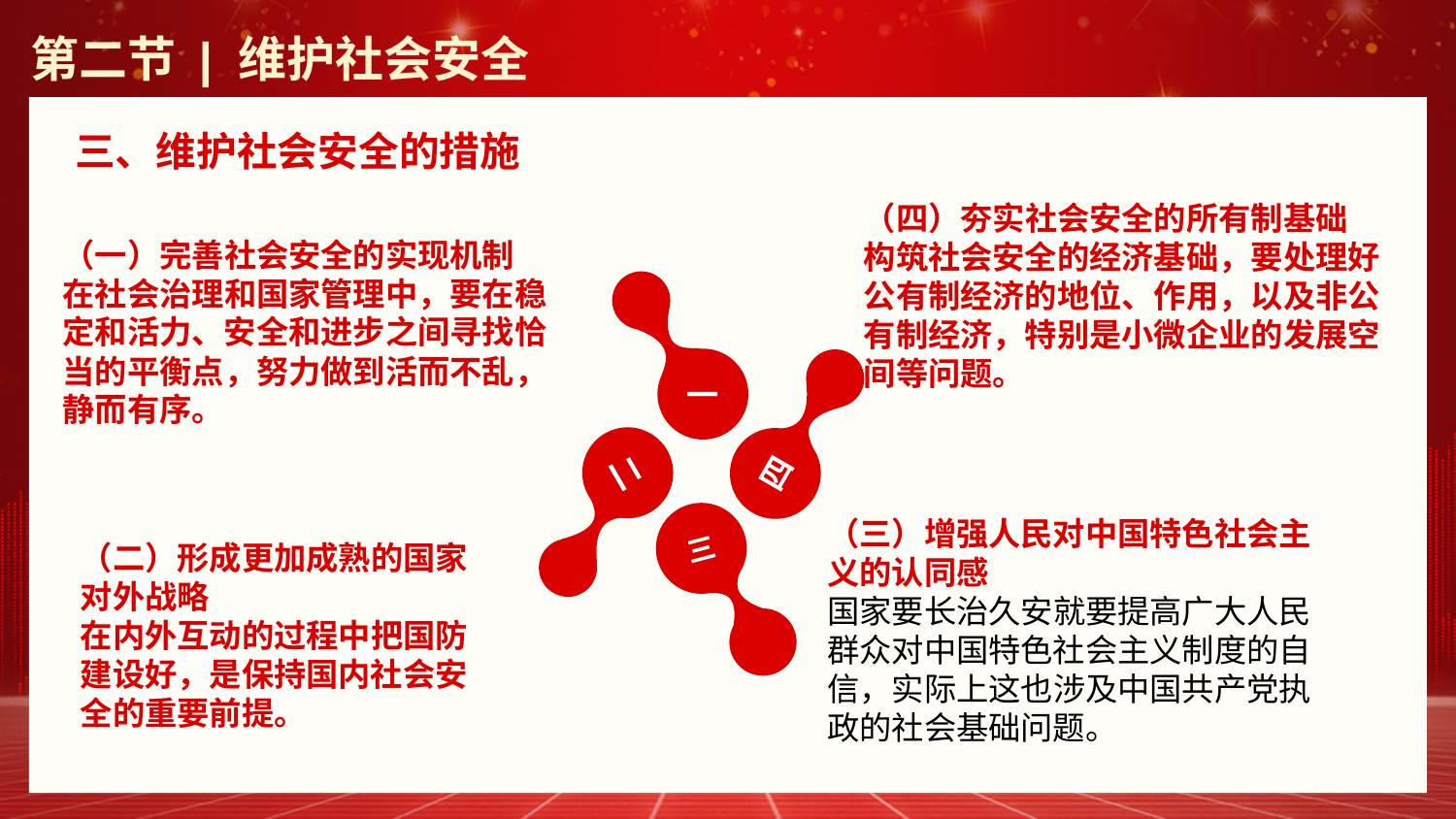

第二节 | 维护社会安全
三、维护社会安全的措施
（四）夯实社会安全的所有制基础构筑社会安全的经济基础，要处理好公有制经济的地位、作用，以及非公有制经济，特别是小微企业的发展空间等问题。
（一）完善社会安全的实现机制在社会治理和国家管理中，要在稳定和活力、安全和进步之间寻找恰当的平衡点，努力做到活而不乱，静而有序。

一

二
四

三
（三）增强人民对中国特色社会主义的认同感
国家要长治久安就要提高广大人民群众对中国特色社会主义制度的自信，实际上这也涉及中国共产党执政的社会基础问题。
（二）形成更加成熟的国家对外战略在内外互动的过程中把国防建设好，是保持国内社会安全的重要前提。